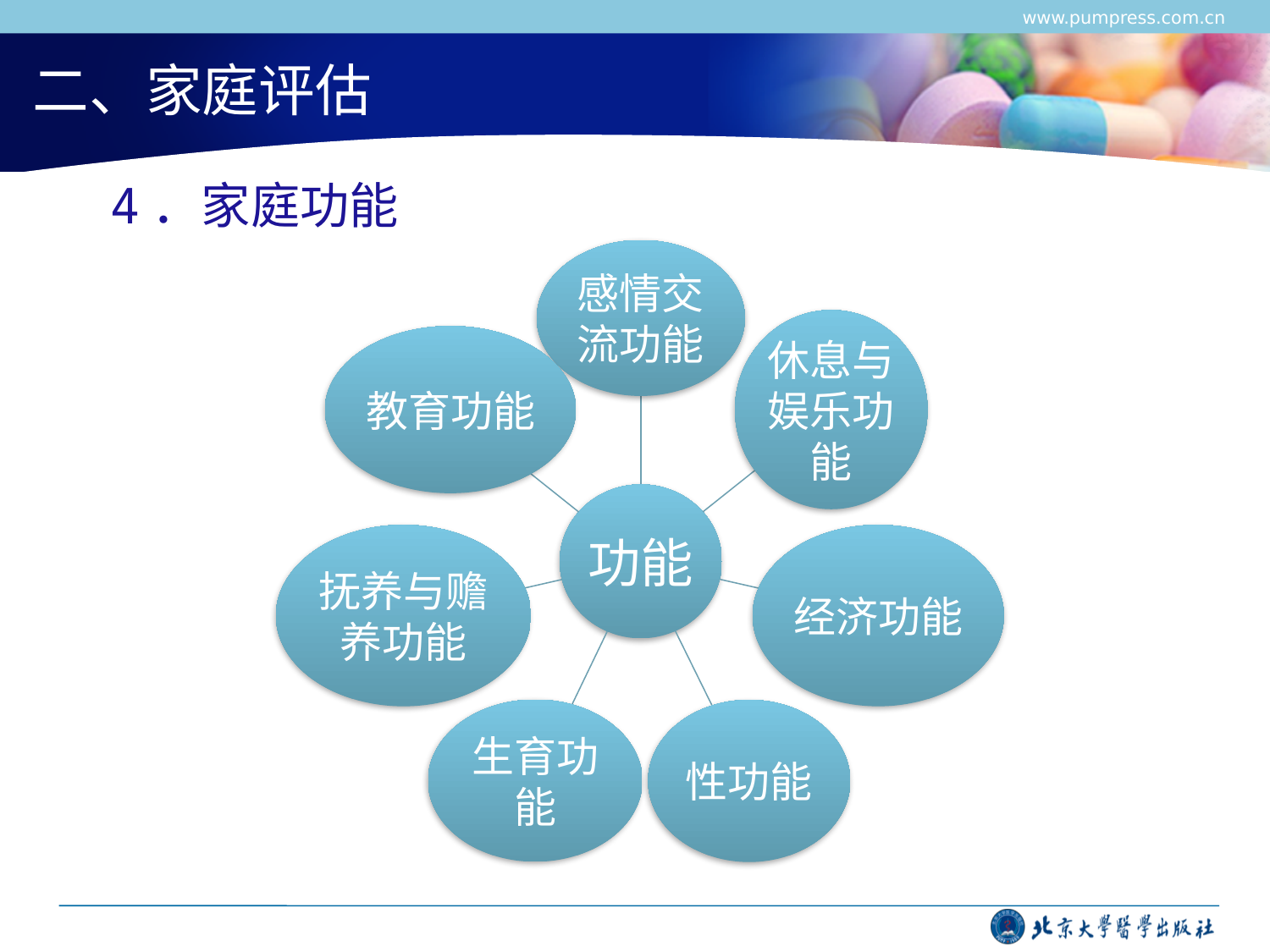

www.pumpress.com.cn
# 二、家庭评估
4．家庭功能
功能

感情交流功能

休息与娱乐功能

经济功能

性功能

生育功能

抚养与赡养功能

教育功能